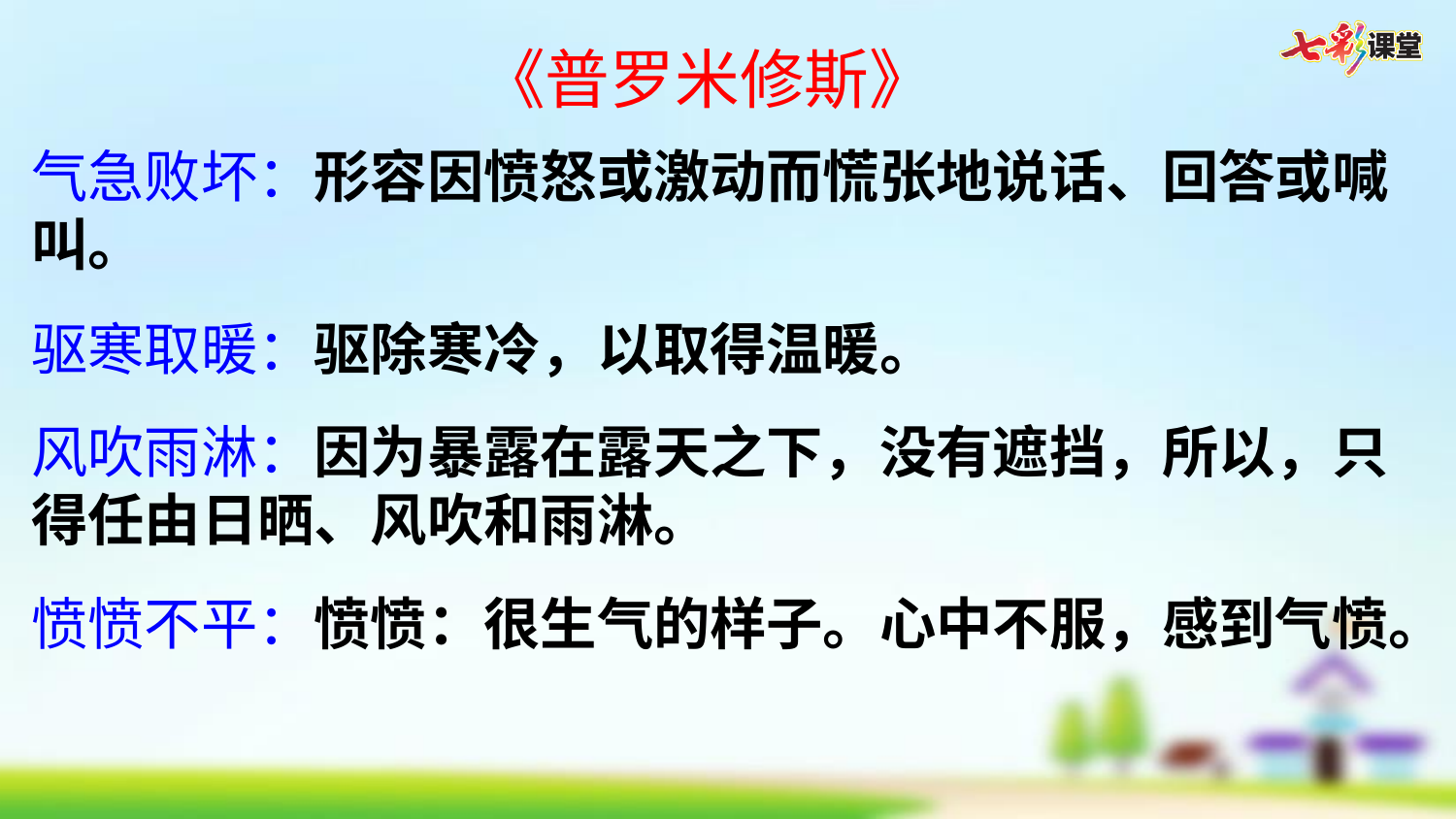

《普罗米修斯》
气急败坏：形容因愤怒或激动而慌张地说话、回答或喊叫。
驱寒取暖：驱除寒冷，以取得温暖。
风吹雨淋：因为暴露在露天之下，没有遮挡，所以，只得任由日晒、风吹和雨淋。
愤愤不平：愤愤：很生气的样子。心中不服，感到气愤。